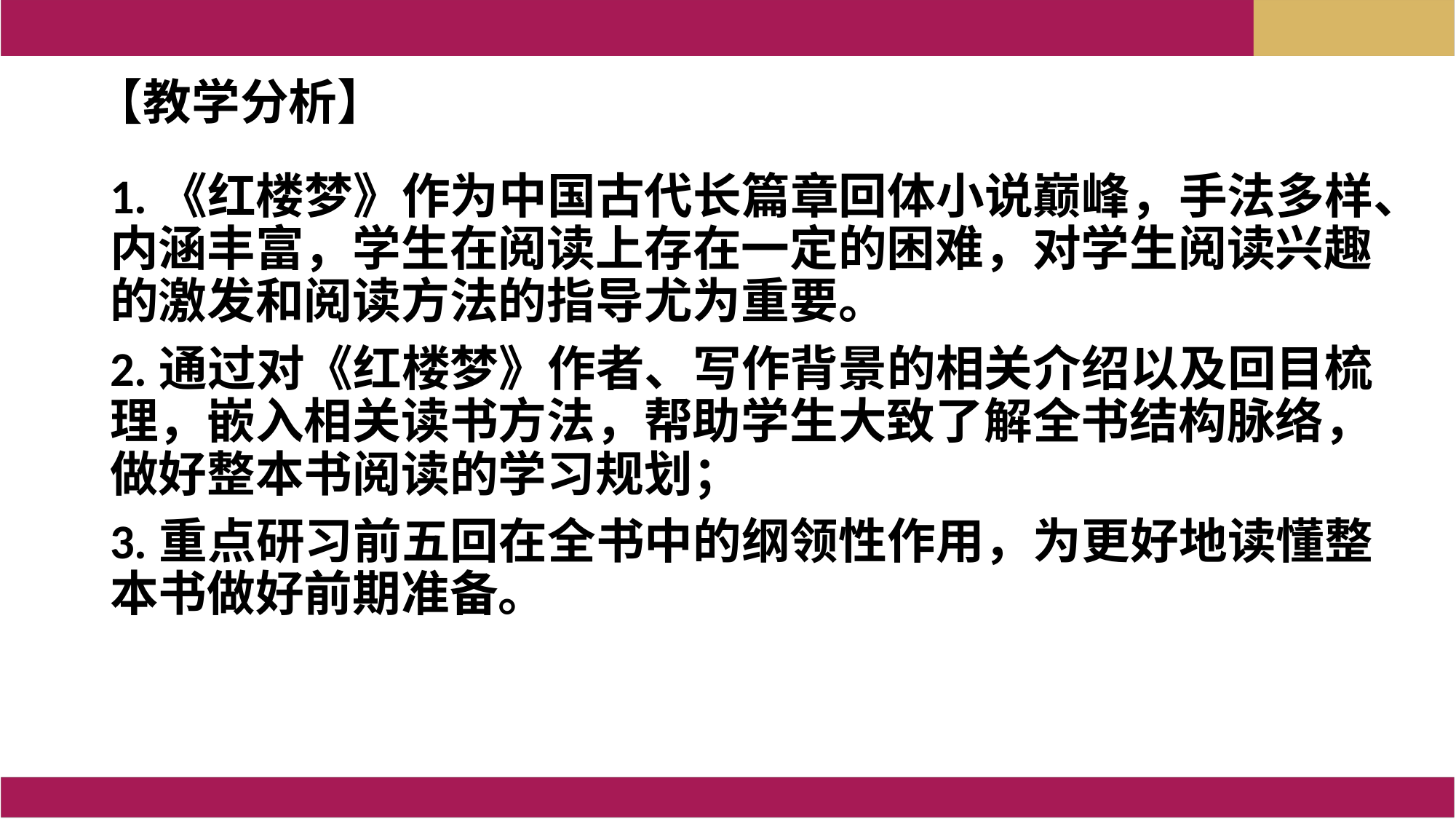

【教学分析】
1.《红楼梦》作为中国古代长篇章回体小说巅峰，手法多样、内涵丰富，学生在阅读上存在一定的困难，对学生阅读兴趣的激发和阅读方法的指导尤为重要。
2.通过对《红楼梦》作者、写作背景的相关介绍以及回目梳理，嵌入相关读书方法，帮助学生大致了解全书结构脉络，做好整本书阅读的学习规划；
3.重点研习前五回在全书中的纲领性作用，为更好地读懂整本书做好前期准备。